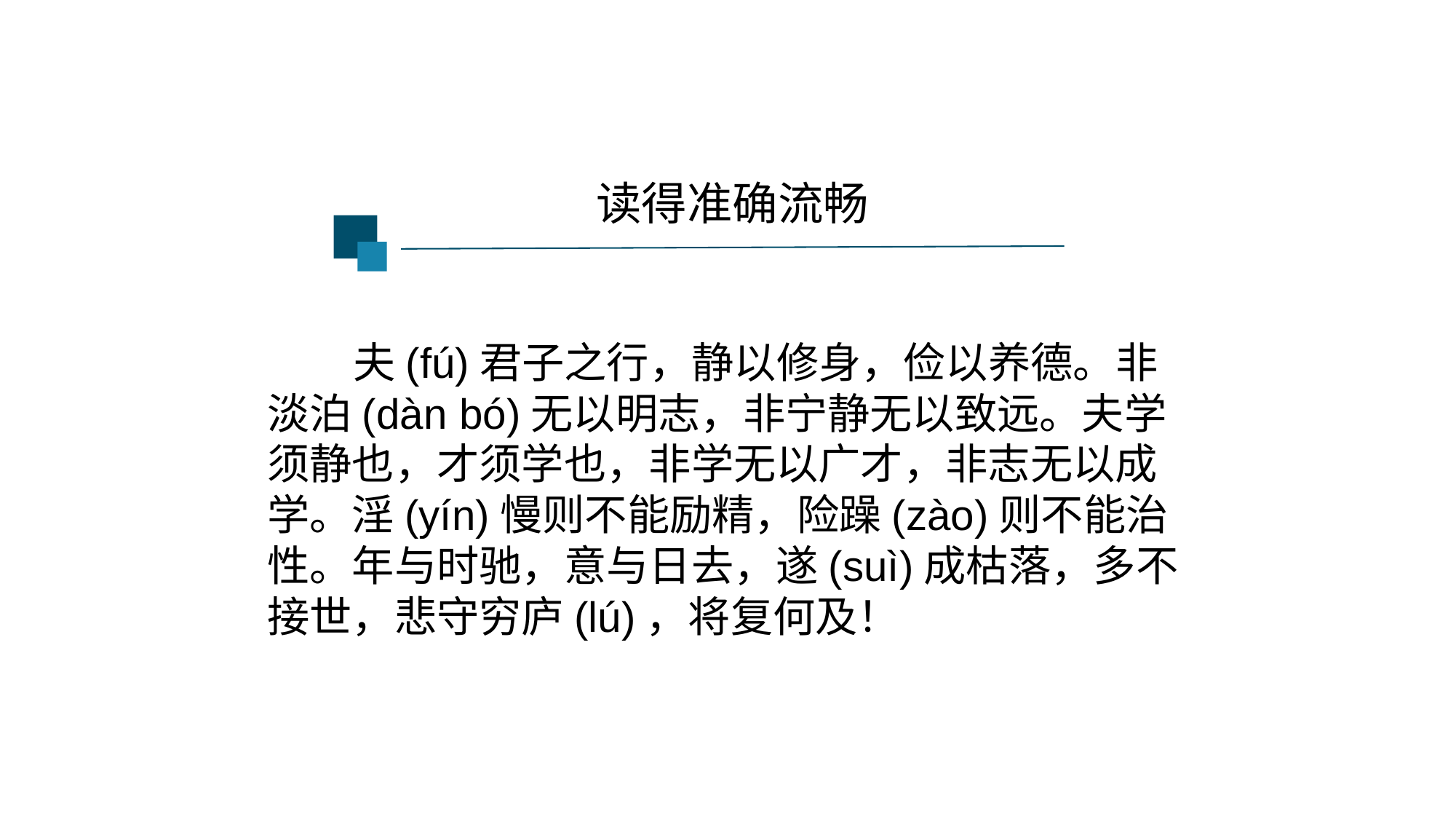

读得准确流畅

        夫(fú)君子之行，静以修身，俭以养德。非淡泊(dàn bó)无以明志，非宁静无以致远。夫学须静也，才须学也，非学无以广才，非志无以成学。淫(yín)慢则不能励精，险躁(zào)则不能治性。年与时驰，意与日去，遂(suì)成枯落，多不接世，悲守穷庐(lú)，将复何及！